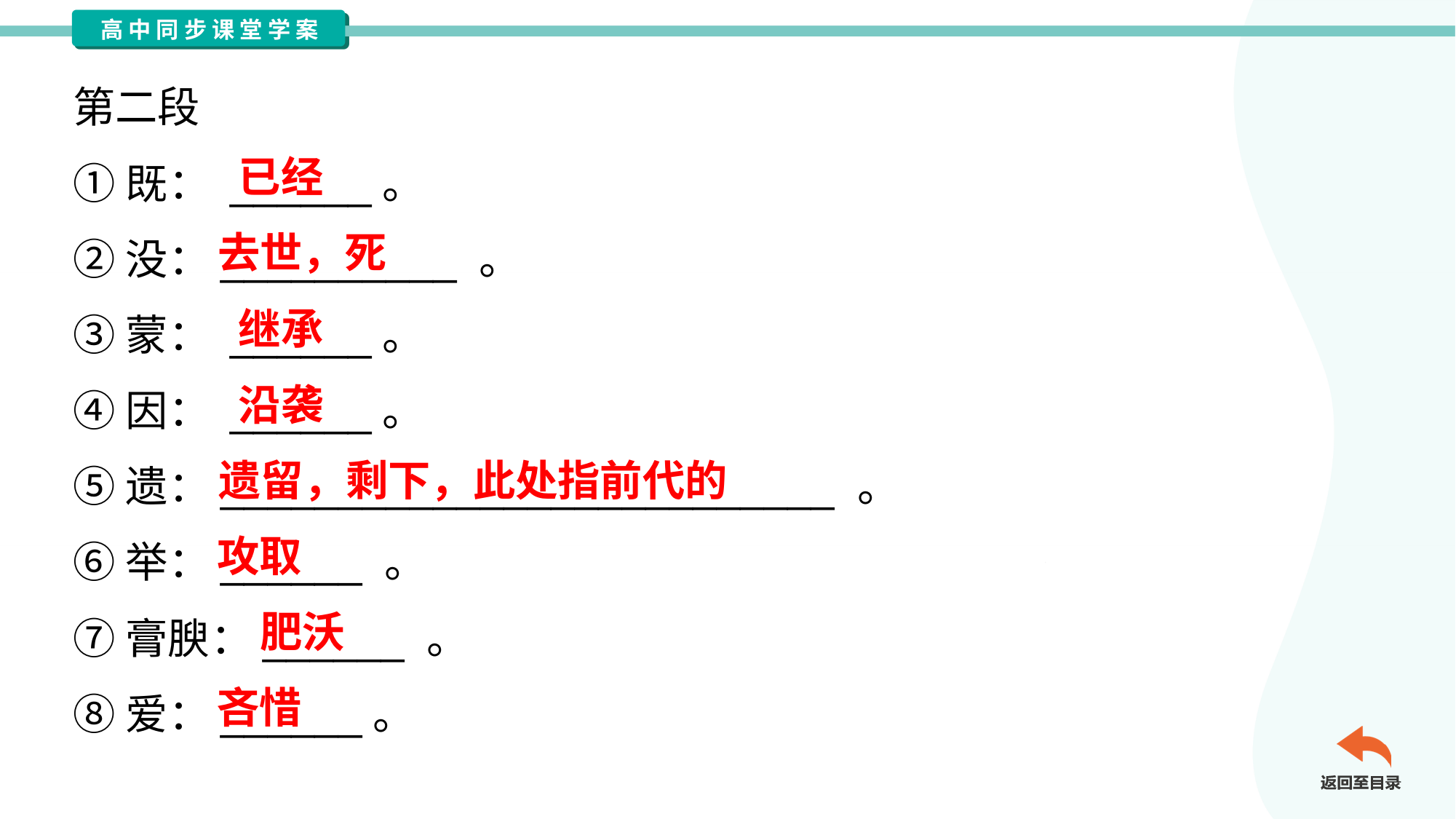

第二段
①既： ______。
②没：__________ 。
③蒙： ______。
④因： ______。
⑤遗：__________________________ 。
⑥举：______ 。
⑦膏腴：______ 。
⑧爱：______。

已经
去世，死
继承
沿袭
遗留，剩下，此处指前代的
攻取
肥沃
吝惜